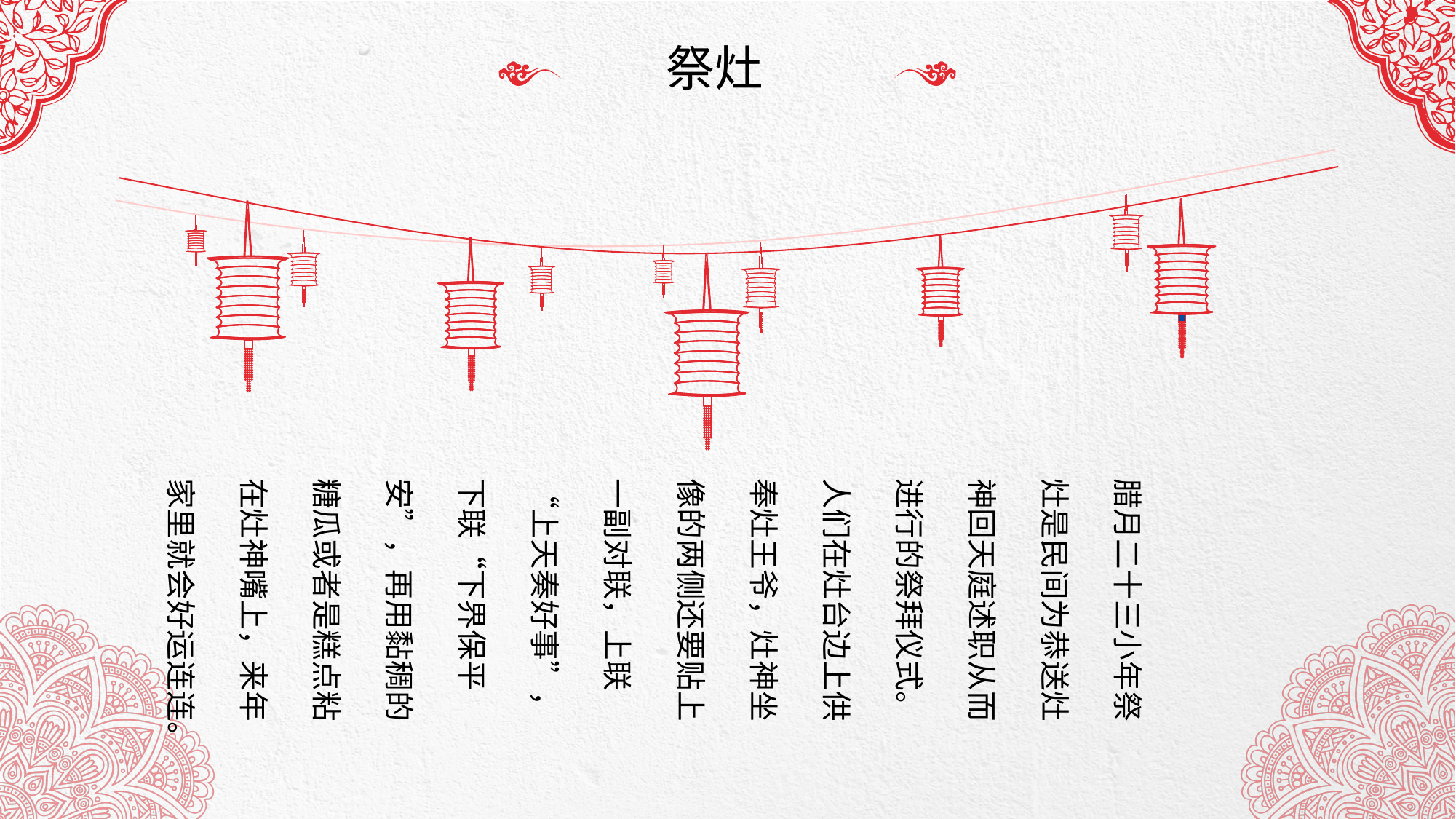

祭灶

腊月二十三小年祭灶是民间为恭送灶神回天庭述职从而进行的祭拜仪式。人们在灶台边上供奉灶王爷，灶神坐像的两侧还要贴上一副对联，上联“上天奏好事”，下联“下界保平安”，再用黏稠的糖瓜或者是糕点粘在灶神嘴上，来年家里就会好运连连。